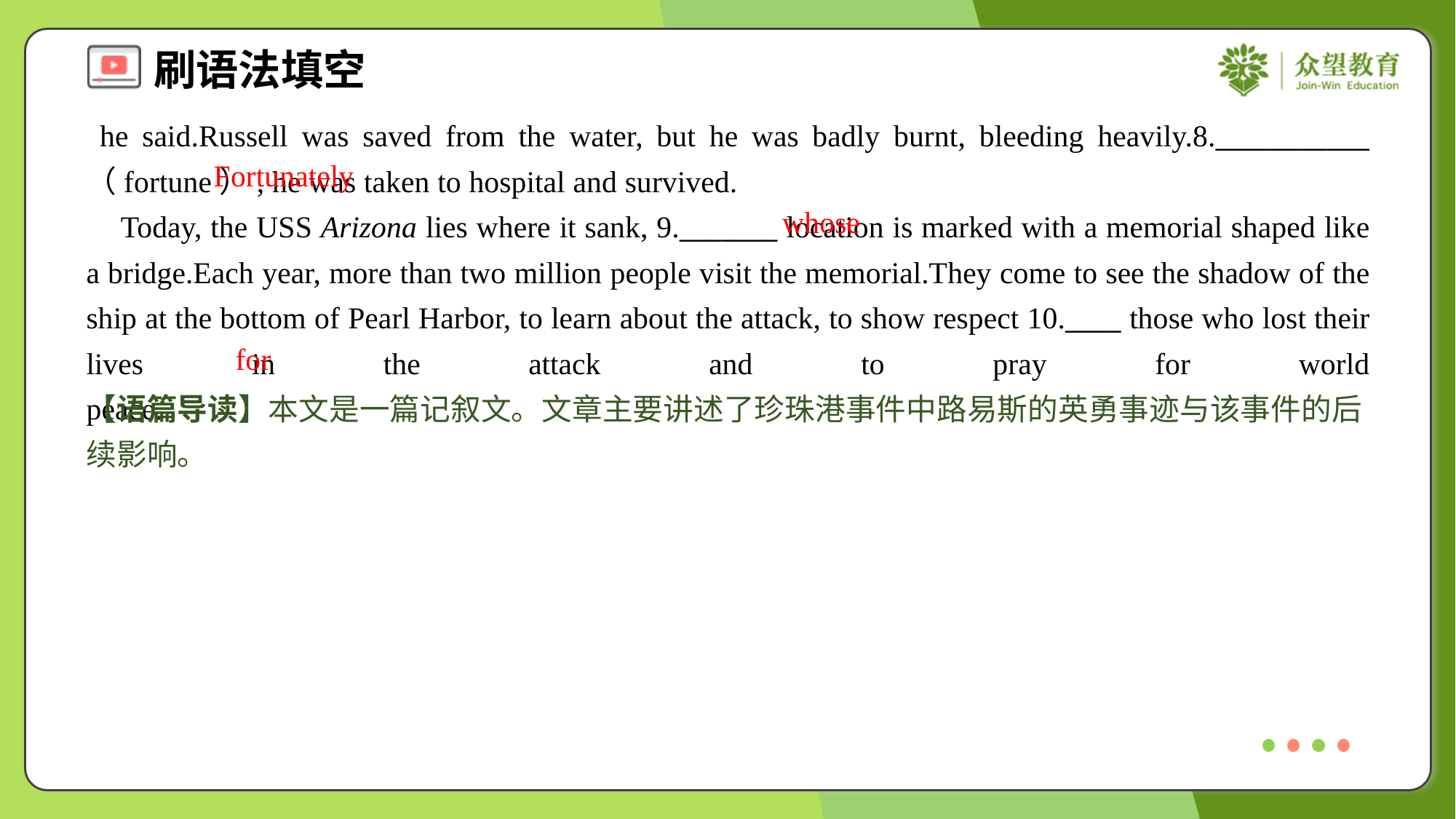

he said.Russell was saved from the water, but he was badly burnt, bleeding heavily.8.___________ （fortune）, he was taken to hospital and survived.
    Today, the USS Arizona lies where it sank, 9._______ location is marked with a memorial shaped like a bridge.Each year, more than two million people visit the memorial.They come to see the shadow of the ship at the bottom of Pearl Harbor, to learn about the attack, to show respect 10.____ those who lost their lives in the attack and to pray for world peace.#1.3
Fortunately
whose
for
【语篇导读】本文是一篇记叙文。文章主要讲述了珍珠港事件中路易斯的英勇事迹与该事件的后续影响。